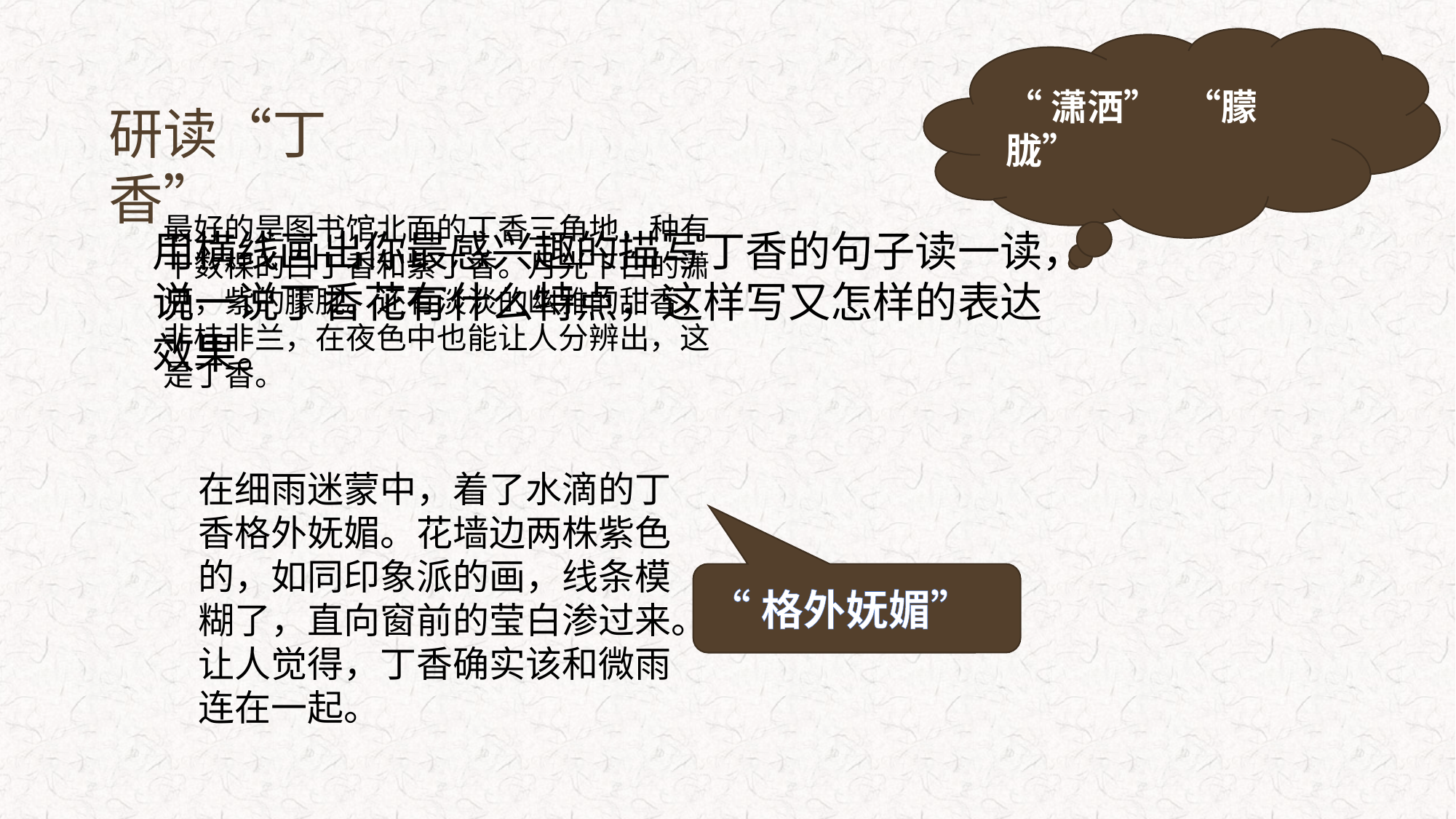

“潇洒”   “朦胧”
研读“丁香”
最好的是图书馆北面的丁香三角地，种有十数棵的白丁香和紫丁香。月光下白的潇洒，紫的朦胧。还有淡淡的幽雅的甜香，非桂非兰，在夜色中也能让人分辨出，这是丁香。
用横线画出你最感兴趣的描写丁香的句子读一读，说一说丁香花有什么特点，这样写又怎样的表达效果。
在细雨迷蒙中，着了水滴的丁香格外妩媚。花墙边两株紫色的，如同印象派的画，线条模糊了，直向窗前的莹白渗过来。让人觉得，丁香确实该和微雨连在一起。
“格外妩媚”